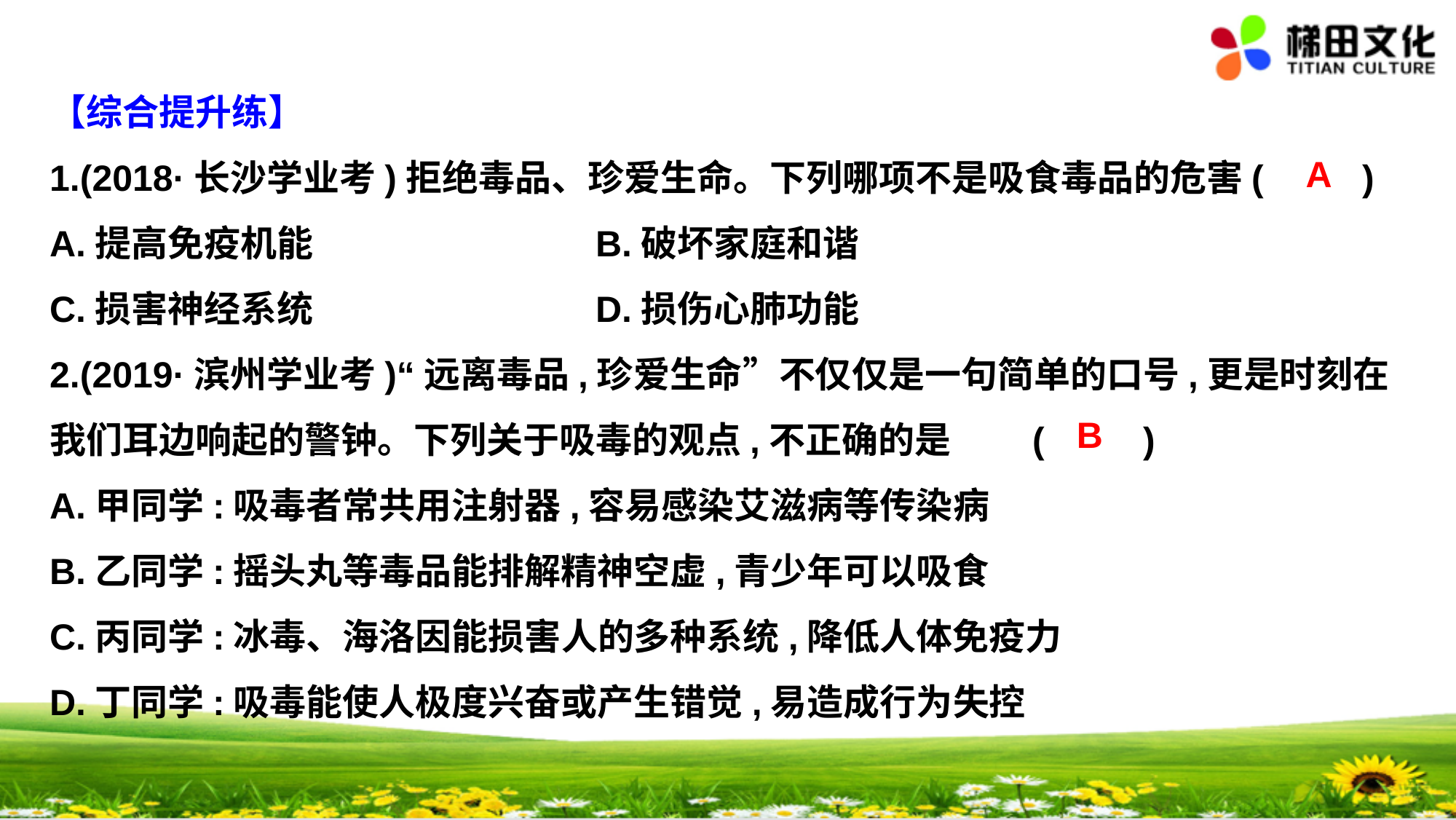

【综合提升练】
1.(2018·长沙学业考)拒绝毒品、珍爱生命。下列哪项不是吸食毒品的危害(　 　)
A.提高免疫机能			B.破坏家庭和谐
C.损害神经系统			D.损伤心肺功能
2.(2019·滨州学业考)“远离毒品,珍爱生命”不仅仅是一句简单的口号,更是时刻在
我们耳边响起的警钟。下列关于吸毒的观点,不正确的是	(　 　)
A.甲同学:吸毒者常共用注射器,容易感染艾滋病等传染病
B.乙同学:摇头丸等毒品能排解精神空虚,青少年可以吸食
C.丙同学:冰毒、海洛因能损害人的多种系统,降低人体免疫力
D.丁同学:吸毒能使人极度兴奋或产生错觉,易造成行为失控
A
B